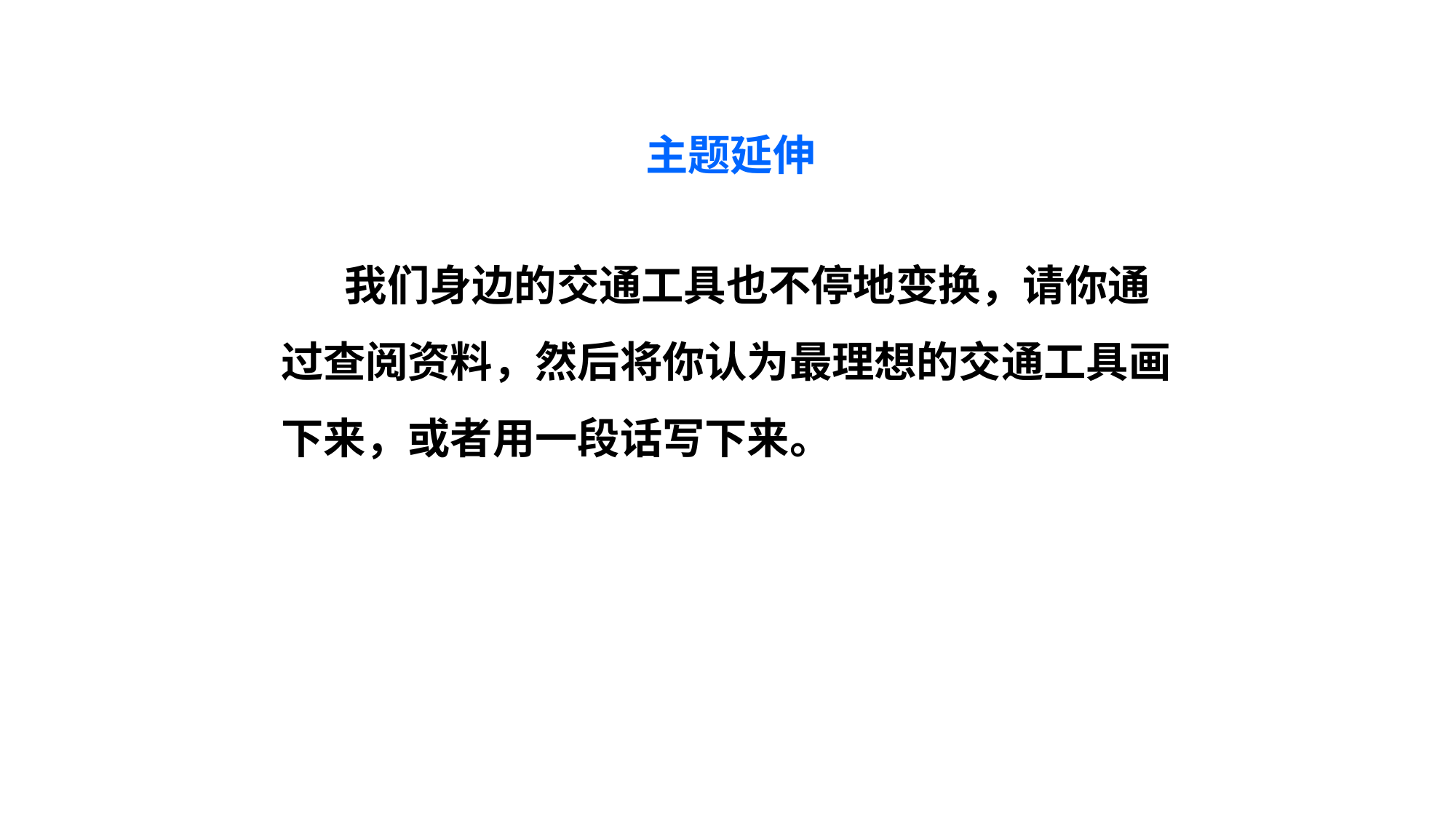

主题延伸
我们身边的交通工具也不停地变换，请你通过查阅资料，然后将你认为最理想的交通工具画下来，或者用一段话写下来。